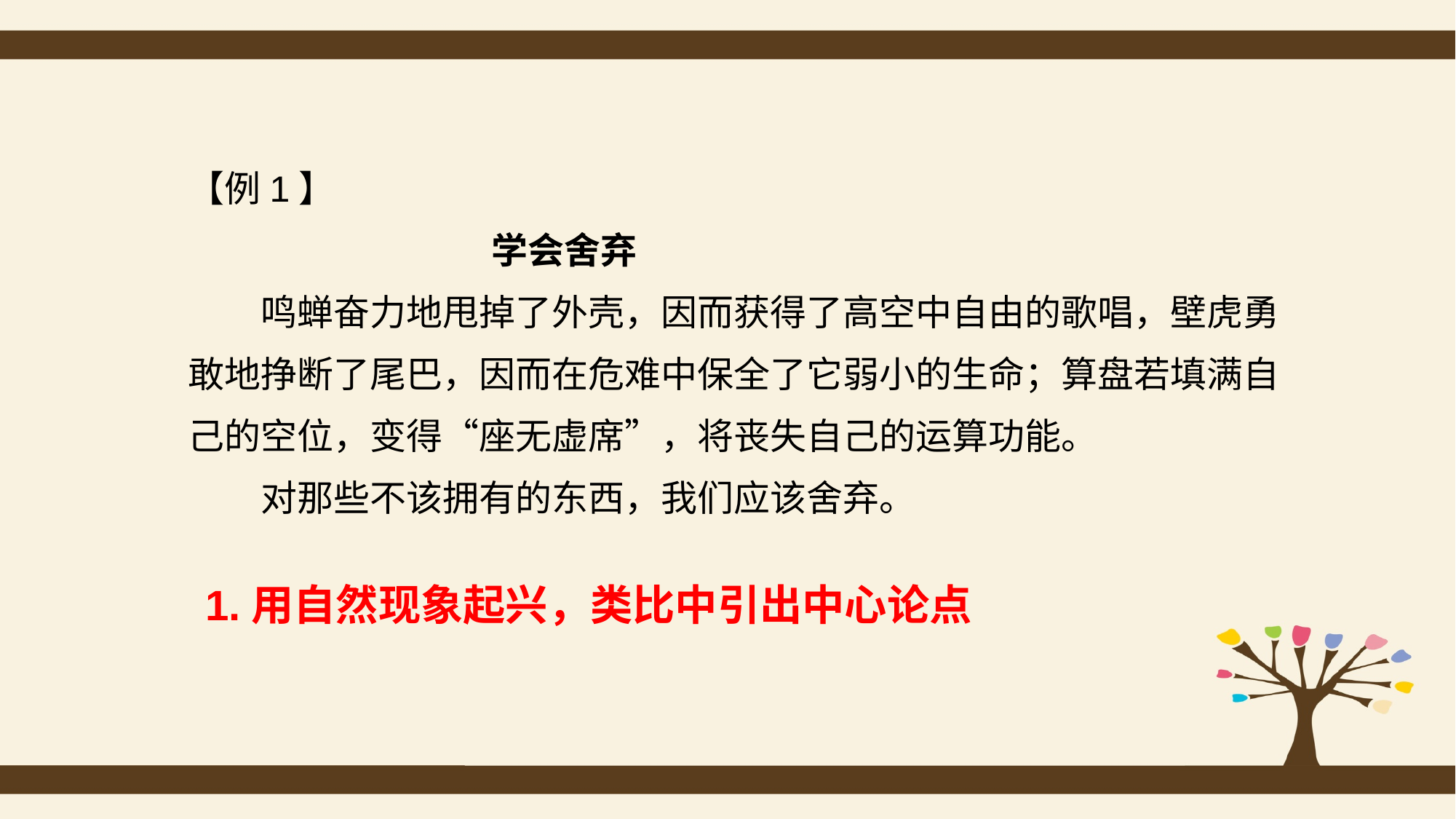

【例1】
                                    学会舍弃
　　鸣蝉奋力地甩掉了外壳，因而获得了高空中自由的歌唱，壁虎勇敢地挣断了尾巴，因而在危难中保全了它弱小的生命；算盘若填满自己的空位，变得“座无虚席”，将丧失自己的运算功能。
　　对那些不该拥有的东西，我们应该舍弃。

1.用自然现象起兴，类比中引出中心论点